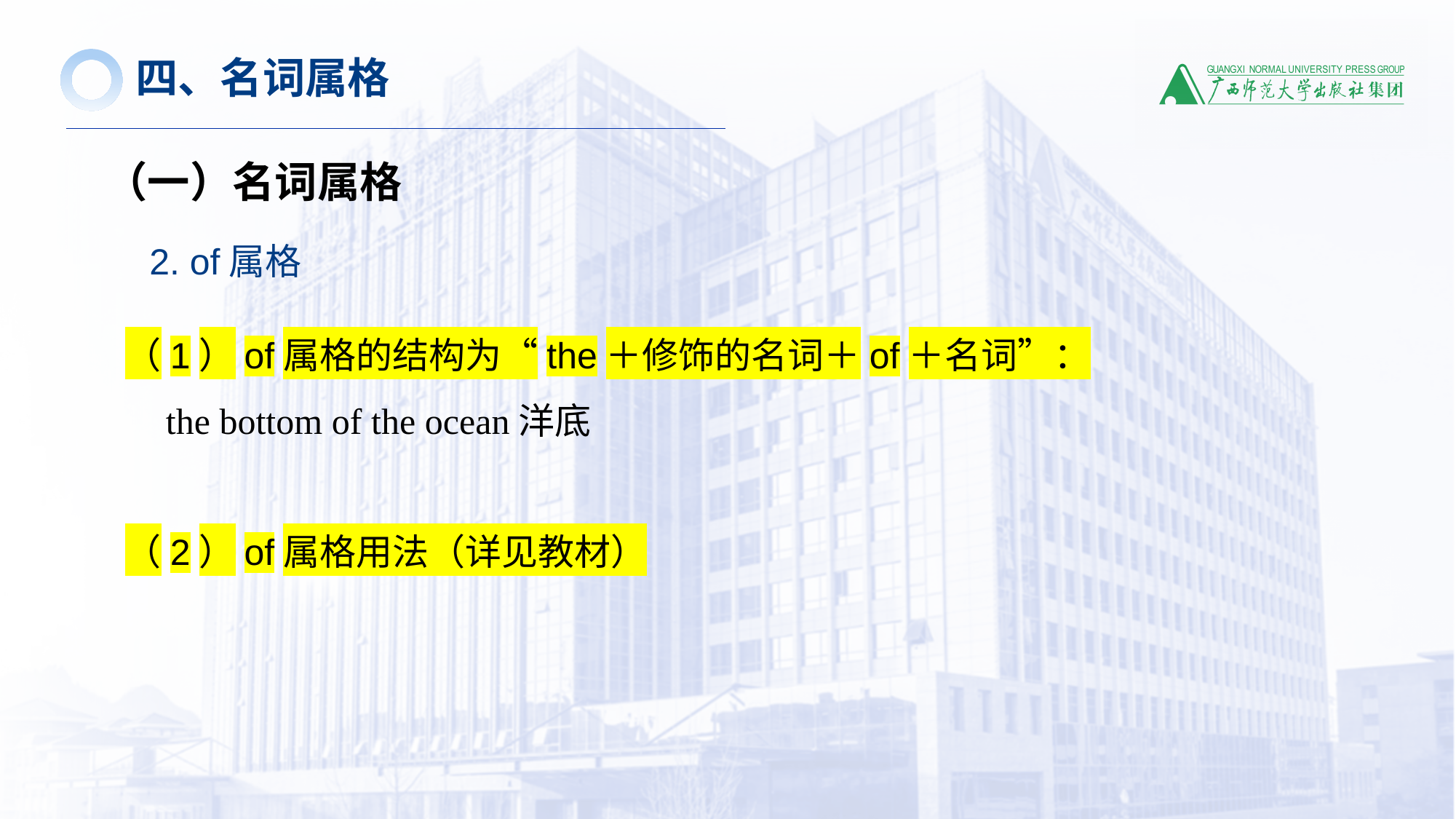

四、名词属格

（一）名词属格
2. of属格
（1）of属格的结构为“the＋修饰的名词＋of＋名词”：
    the bottom of the ocean洋底

（2）of属格用法（详见教材）